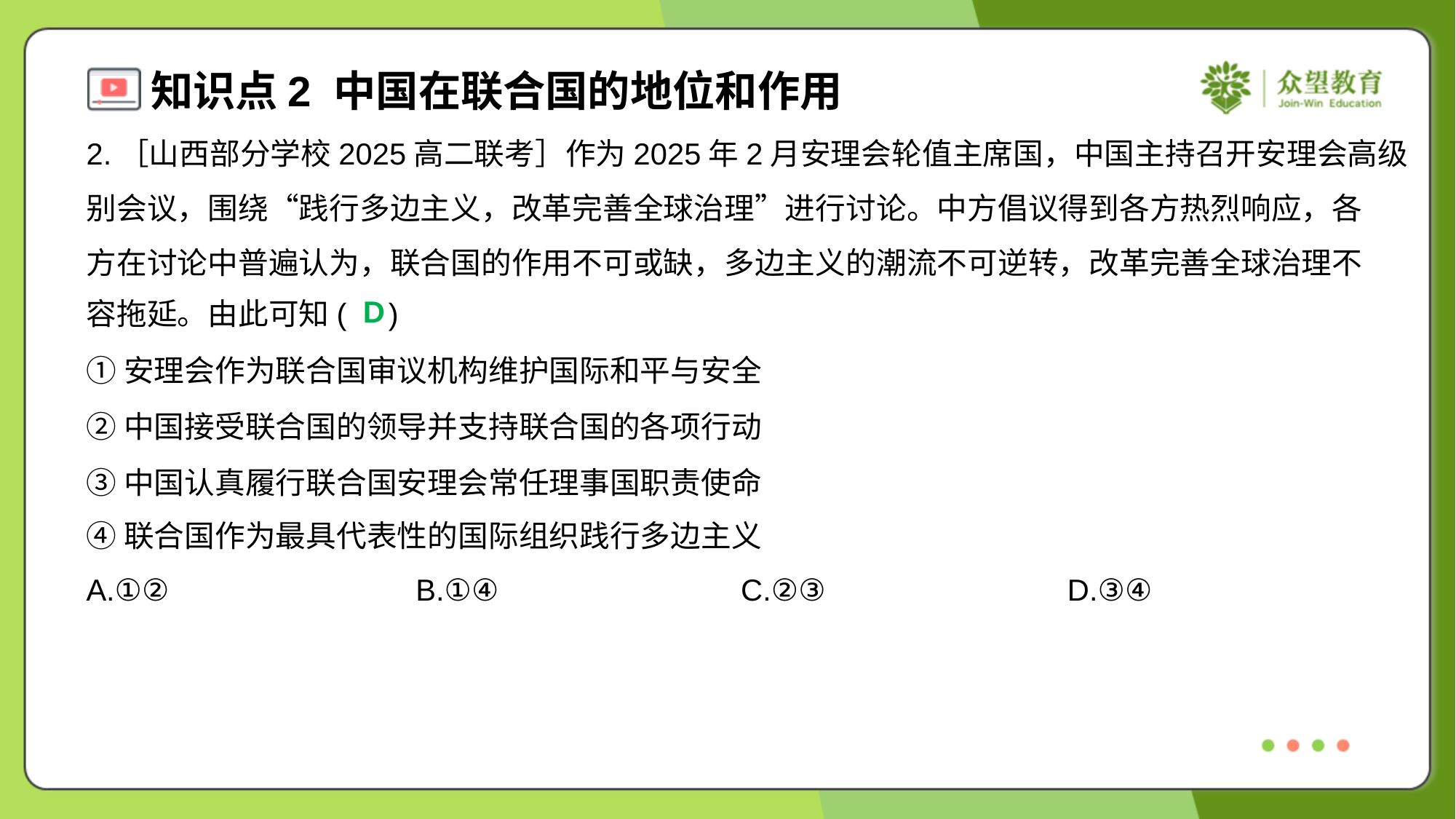

2.［山西部分学校2025高二联考］作为2025年2月安理会轮值主席国，中国主持召开安理会高级
别会议，围绕“践行多边主义，改革完善全球治理”进行讨论。中方倡议得到各方热烈响应，各
方在讨论中普遍认为，联合国的作用不可或缺，多边主义的潮流不可逆转，改革完善全球治理不
容拖延。由此可知(     )
D
①安理会作为联合国审议机构维护国际和平与安全
②中国接受联合国的领导并支持联合国的各项行动
③中国认真履行联合国安理会常任理事国职责使命
④联合国作为最具代表性的国际组织践行多边主义
A.①②	B.①④	C.②③	D.③④